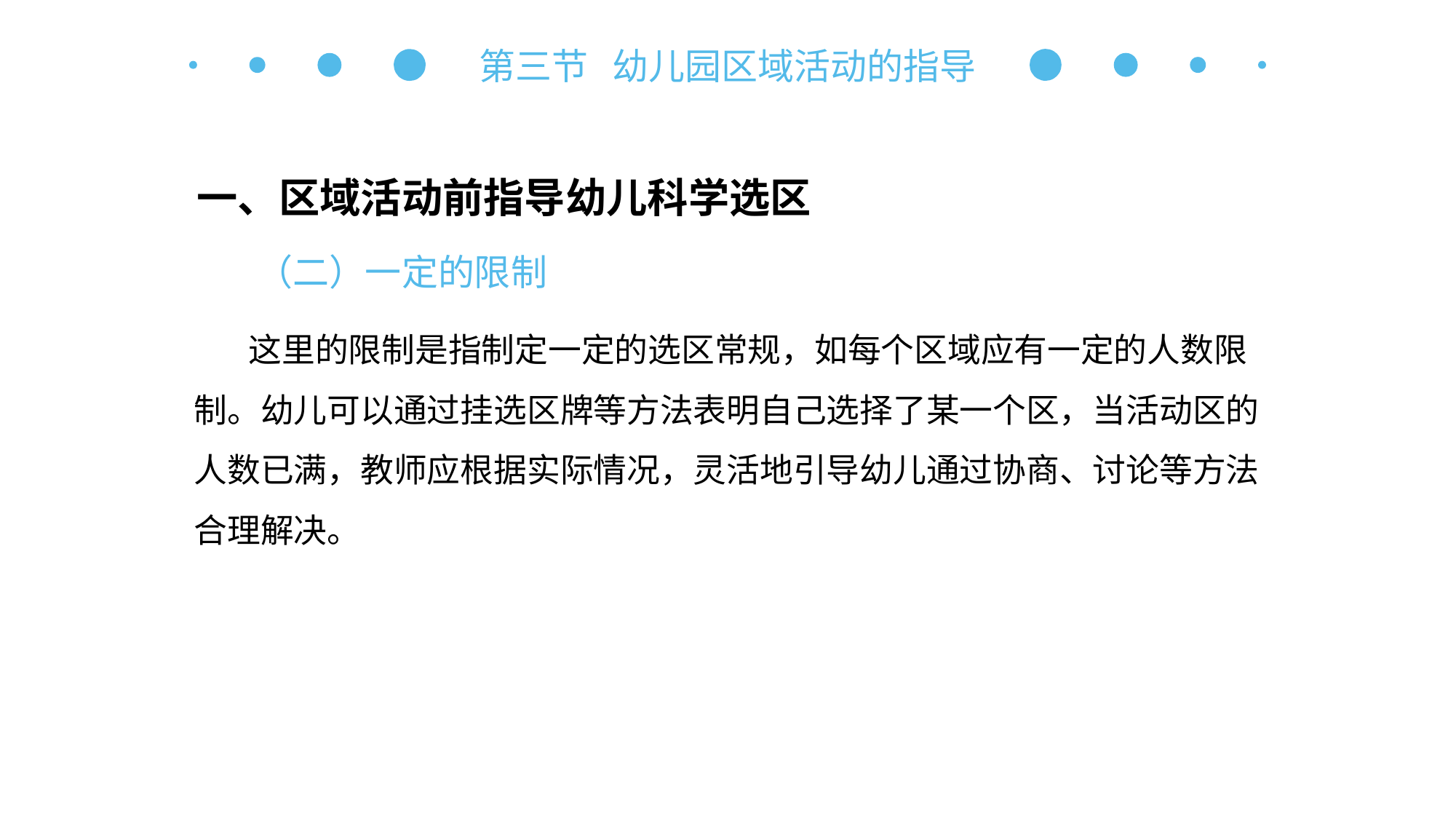

第三节   幼儿园区域活动的指导

一、区域活动前指导幼儿科学选区
（二）一定的限制
这里的限制是指制定一定的选区常规，如每个区域应有一定的人数限制。幼儿可以通过挂选区牌等方法表明自己选择了某一个区，当活动区的人数已满，教师应根据实际情况，灵活地引导幼儿通过协商、讨论等方法合理解决。